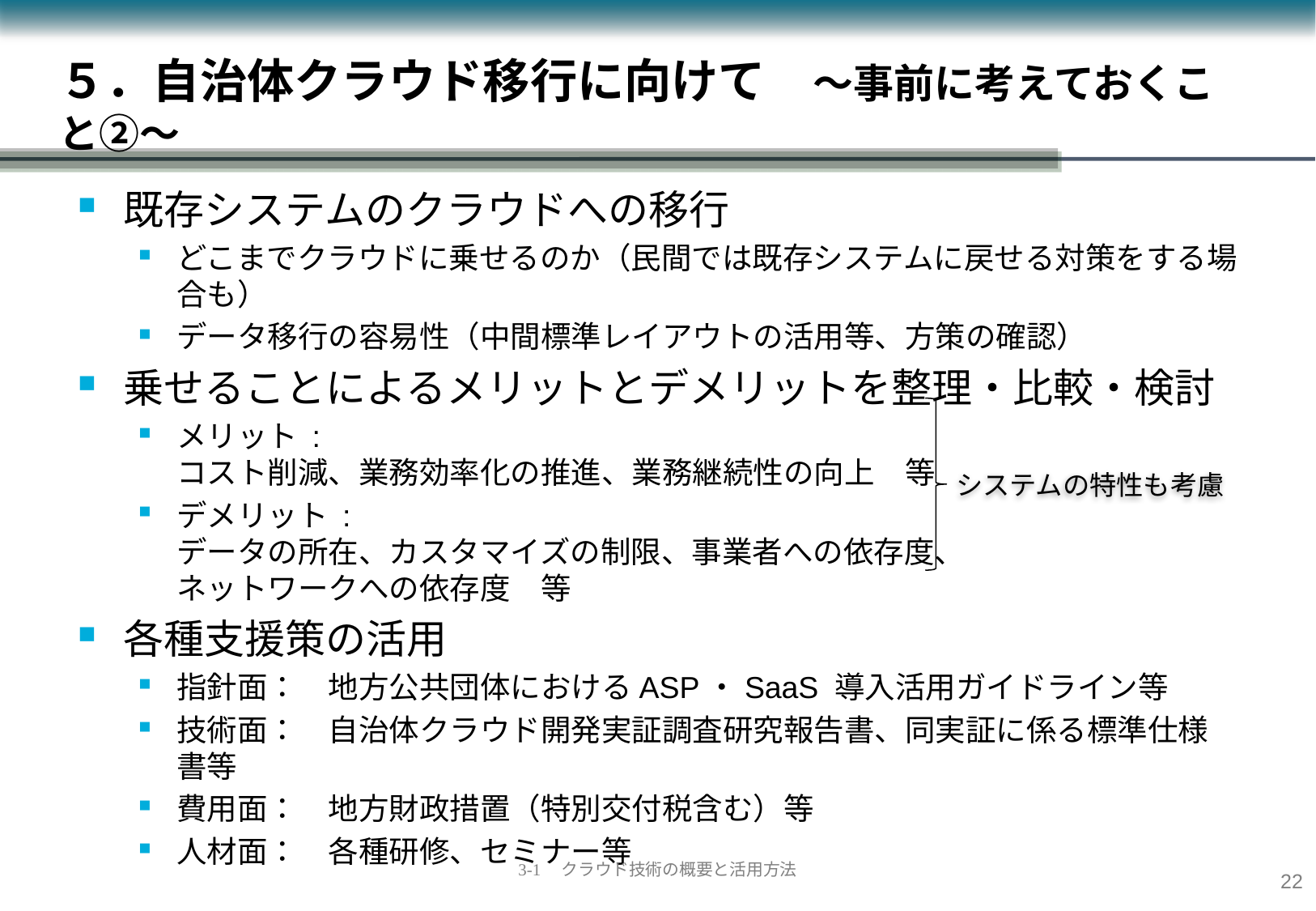

# ５．自治体クラウド移行に向けて　～事前に考えておくこと②～
既存システムのクラウドへの移行
どこまでクラウドに乗せるのか（民間では既存システムに戻せる対策をする場合も）
データ移行の容易性（中間標準レイアウトの活用等、方策の確認）
乗せることによるメリットとデメリットを整理・比較・検討
メリット :
コスト削減、業務効率化の推進、業務継続性の向上　等
デメリット :
データの所在、カスタマイズの制限、事業者への依存度、
ネットワークへの依存度　等
各種支援策の活用
指針面：　地方公共団体におけるASP・SaaS 導入活用ガイドライン等
技術面：　自治体クラウド開発実証調査研究報告書、同実証に係る標準仕様書等
費用面：　地方財政措置（特別交付税含む）等
人材面：　各種研修、セミナー等

システムの特性も考慮
22
3-1　クラウド技術の概要と活用方法